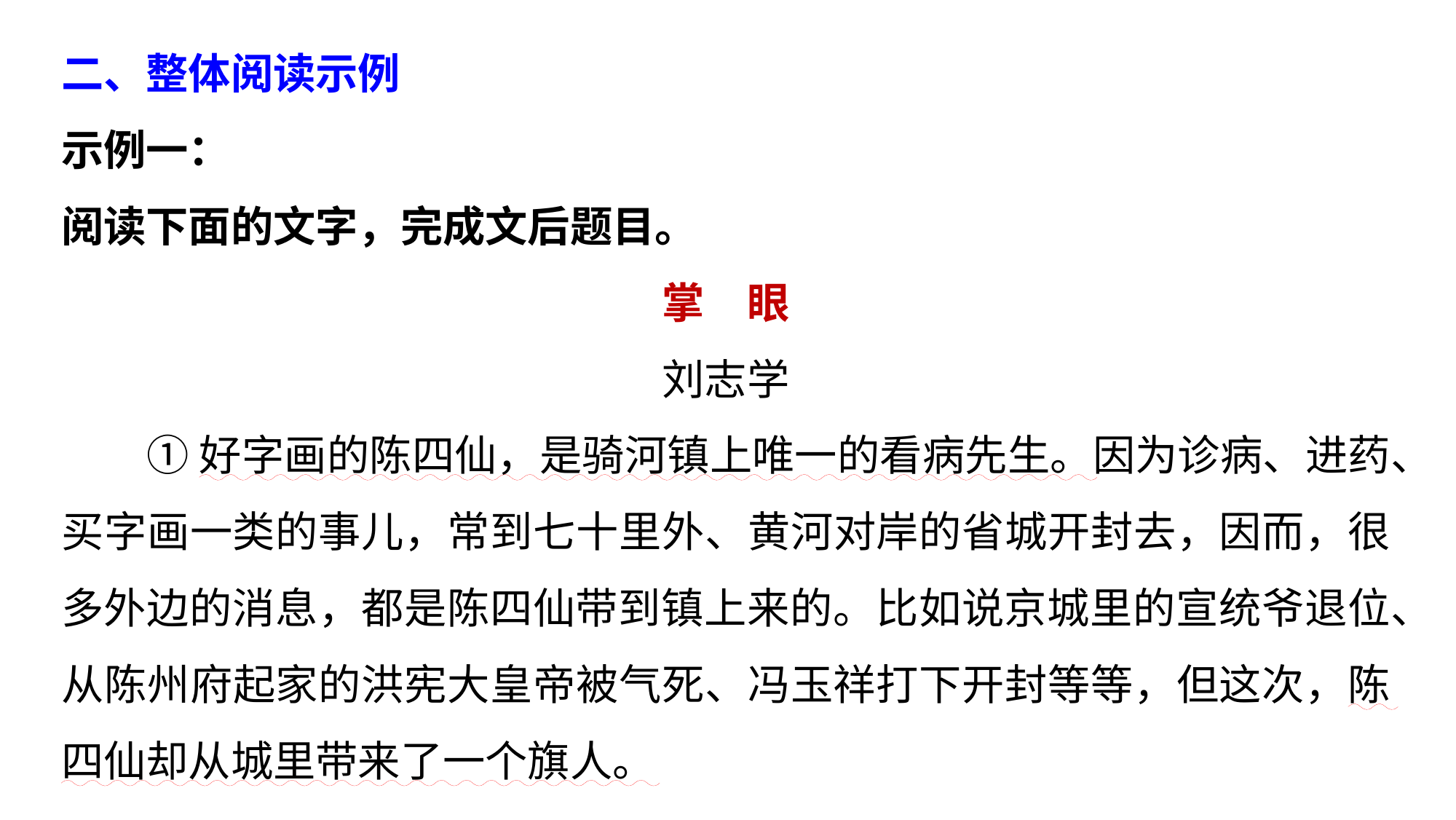

二、整体阅读示例
示例一：
阅读下面的文字，完成文后题目。
掌　眼
刘志学
①好字画的陈四仙，是骑河镇上唯一的看病先生。因为诊病、进药、买字画一类的事儿，常到七十里外、黄河对岸的省城开封去，因而，很多外边的消息，都是陈四仙带到镇上来的。比如说京城里的宣统爷退位、从陈州府起家的洪宪大皇帝被气死、冯玉祥打下开封等等，但这次，陈四仙却从城里带来了一个旗人。